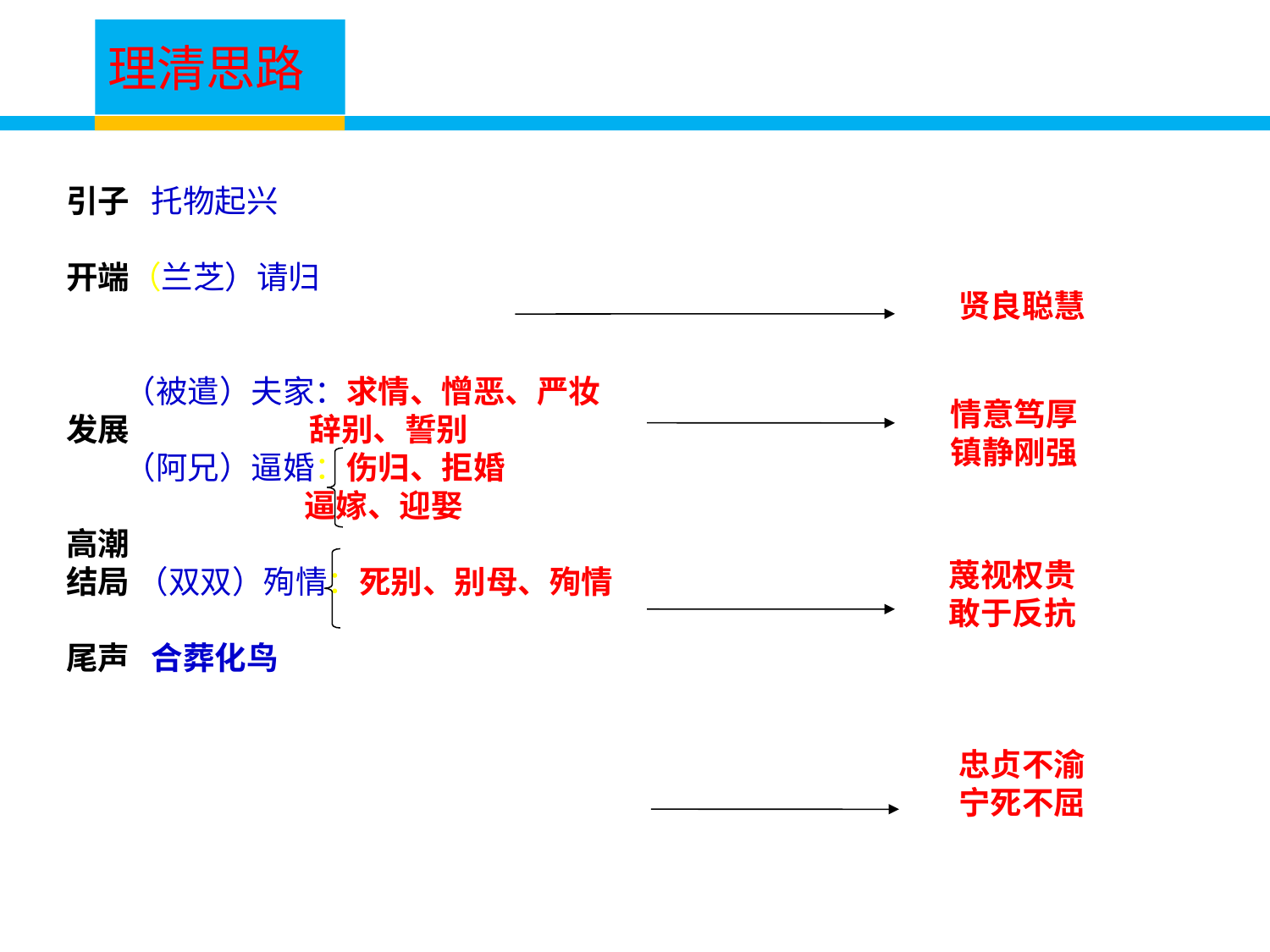

理清思路

引子   托物起兴

开端（兰芝）请归

       （被遣）夫家：求情、憎恶、严妆
发展                         辞别、誓别
       （阿兄）逼婚：伤归、拒婚
                                逼嫁、迎娶
高潮
结局 （双双）殉情：死别、别母、殉情

尾声   合葬化鸟

贤良聪慧

情意笃厚
镇静刚强

蔑视权贵
敢于反抗

忠贞不渝
宁死不屈